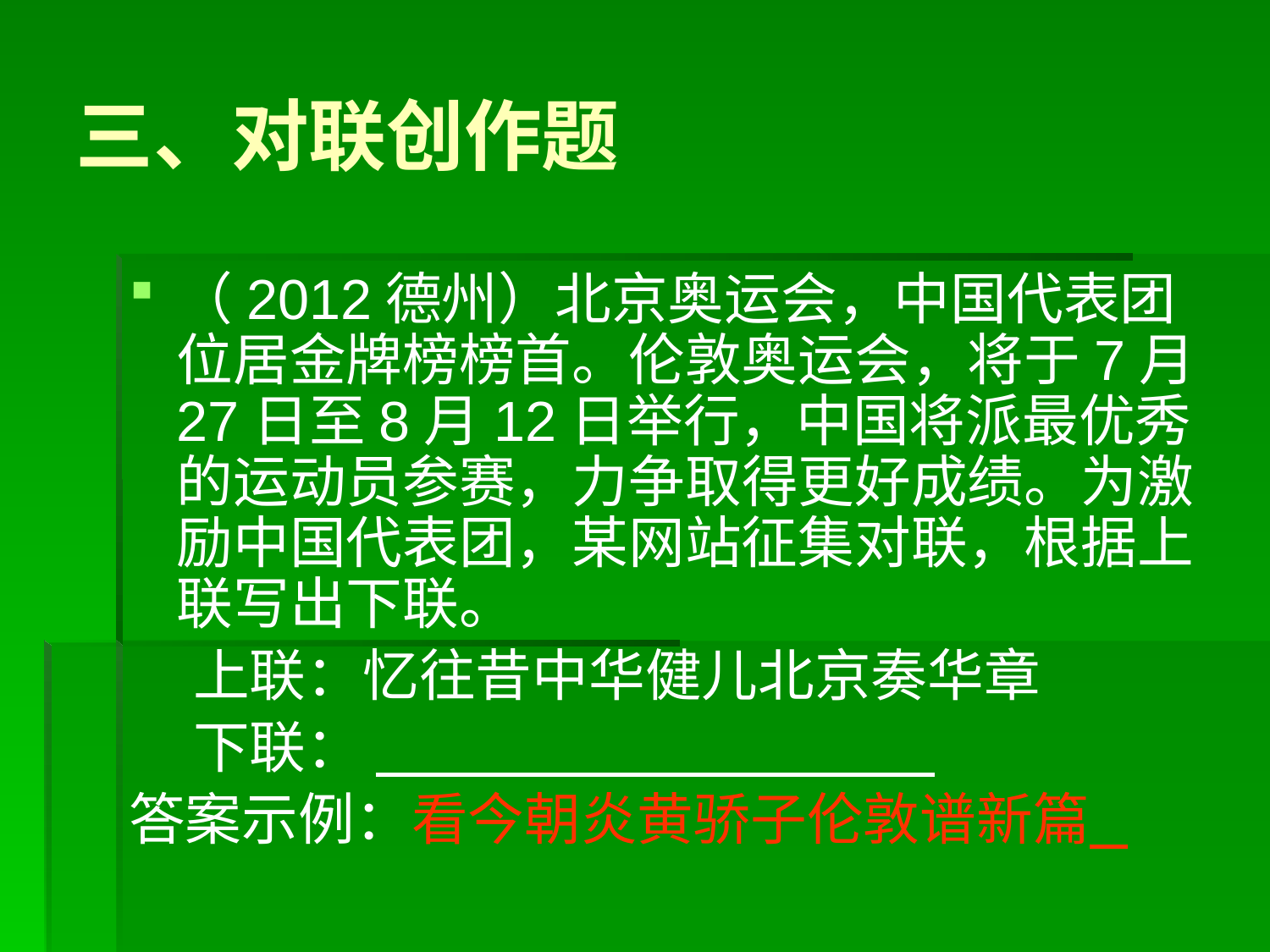

# 三、对联创作题
（2012德州）北京奥运会，中国代表团位居金牌榜榜首。伦敦奥运会，将于7月27日至8月12日举行，中国将派最优秀的运动员参赛，力争取得更好成绩。为激励中国代表团，某网站征集对联，根据上联写出下联。
    上联：忆往昔中华健儿北京奏华章
    下联：
答案示例：看今朝炎黄骄子伦敦谱新篇